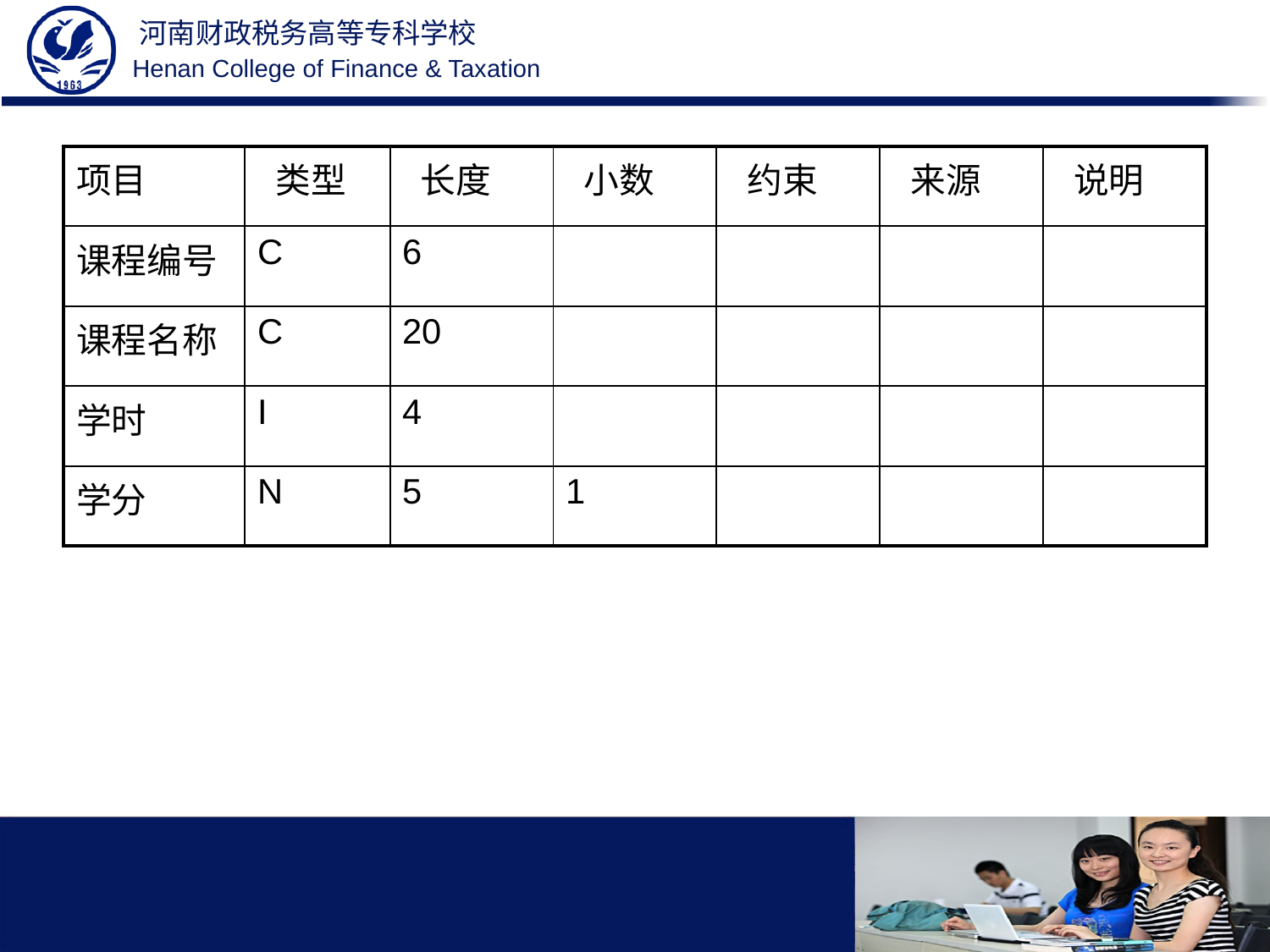

| 项目 | 类型 | 长度 | 小数 | 约束 | 来源 | 说明 |
| --- | --- | --- | --- | --- | --- | --- |
| 课程编号 | C | 6 |  |  |  |  |
| 课程名称 | C | 20 |  |  |  |  |
| 学时 | I | 4 |  |  |  |  |
| 学分 | N | 5 | 1 |  |  |  |